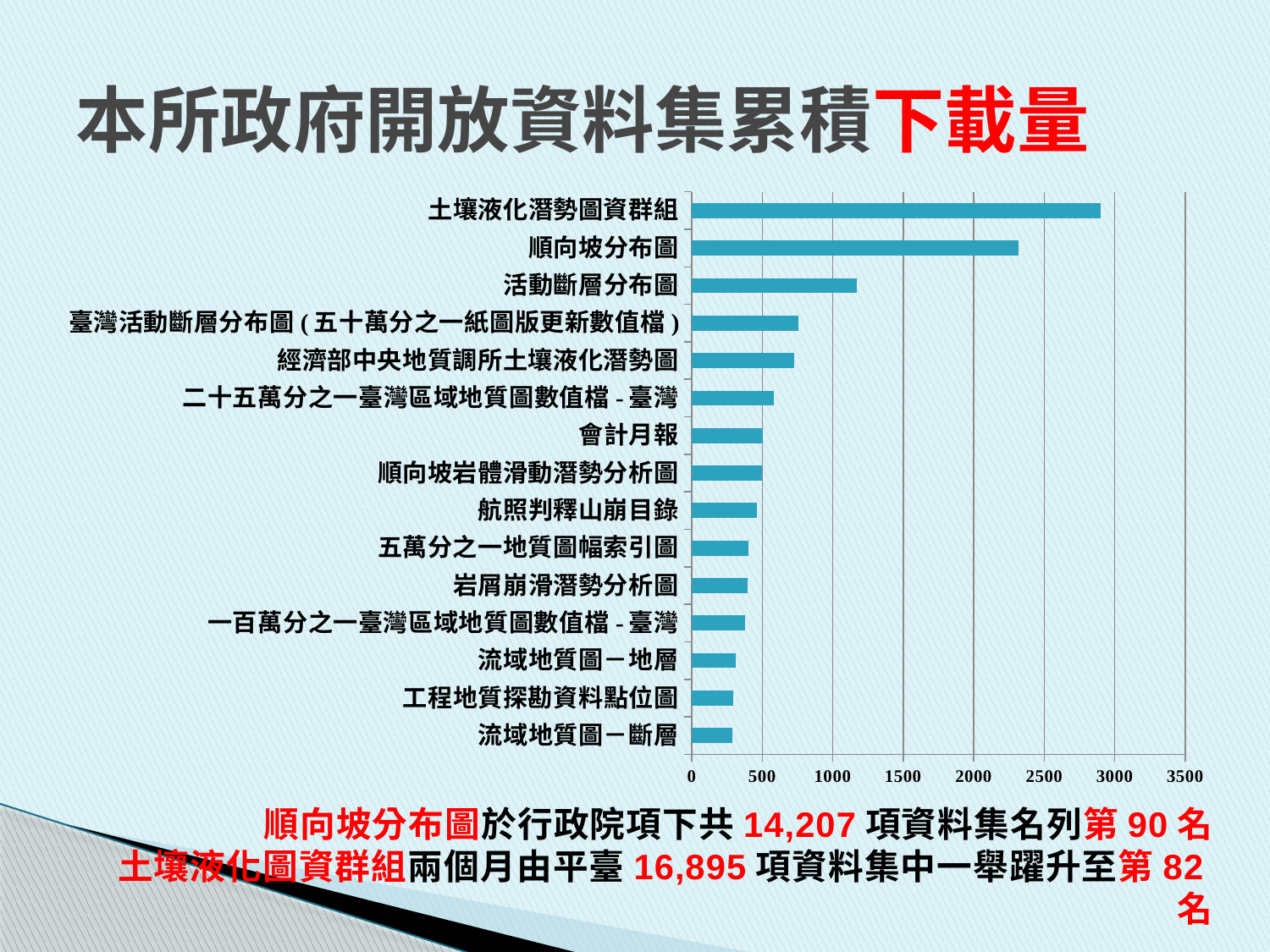

# 本所政府開放資料集累積下載量

### Chart

| Category | 資料集累積下載量 |
|---|---|
| 流域地質圖－斷層 | 290.0 |
| 工程地質探勘資料點位圖 | 295.0 |
| 流域地質圖－地層 | 310.0 |
| 一百萬分之一臺灣區域地質圖數值檔-臺灣 | 380.0 |
| 岩屑崩滑潛勢分析圖 | 396.0 |
| 五萬分之一地質圖幅索引圖 | 401.0 |
| 航照判釋山崩目錄 | 465.0 |
| 順向坡岩體滑動潛勢分析圖 | 496.0 |
| 會計月報 | 504.0 |
| 二十五萬分之一臺灣區域地質圖數值檔-臺灣 | 582.0 |
| 經濟部中央地質調所土壤液化潛勢圖 | 727.0 |
| 臺灣活動斷層分布圖(五十萬分之一紙圖版更新數值檔) | 754.0 |
| 活動斷層分布圖 | 1172.0 |
| 順向坡分布圖 | 2317.0 |
| 土壤液化潛勢圖資群組 | 2902.0 |
順向坡分布圖於行政院項下共14,207項資料集名列第90名
土壤液化圖資群組兩個月由平臺16,895項資料集中一舉躍升至第82名